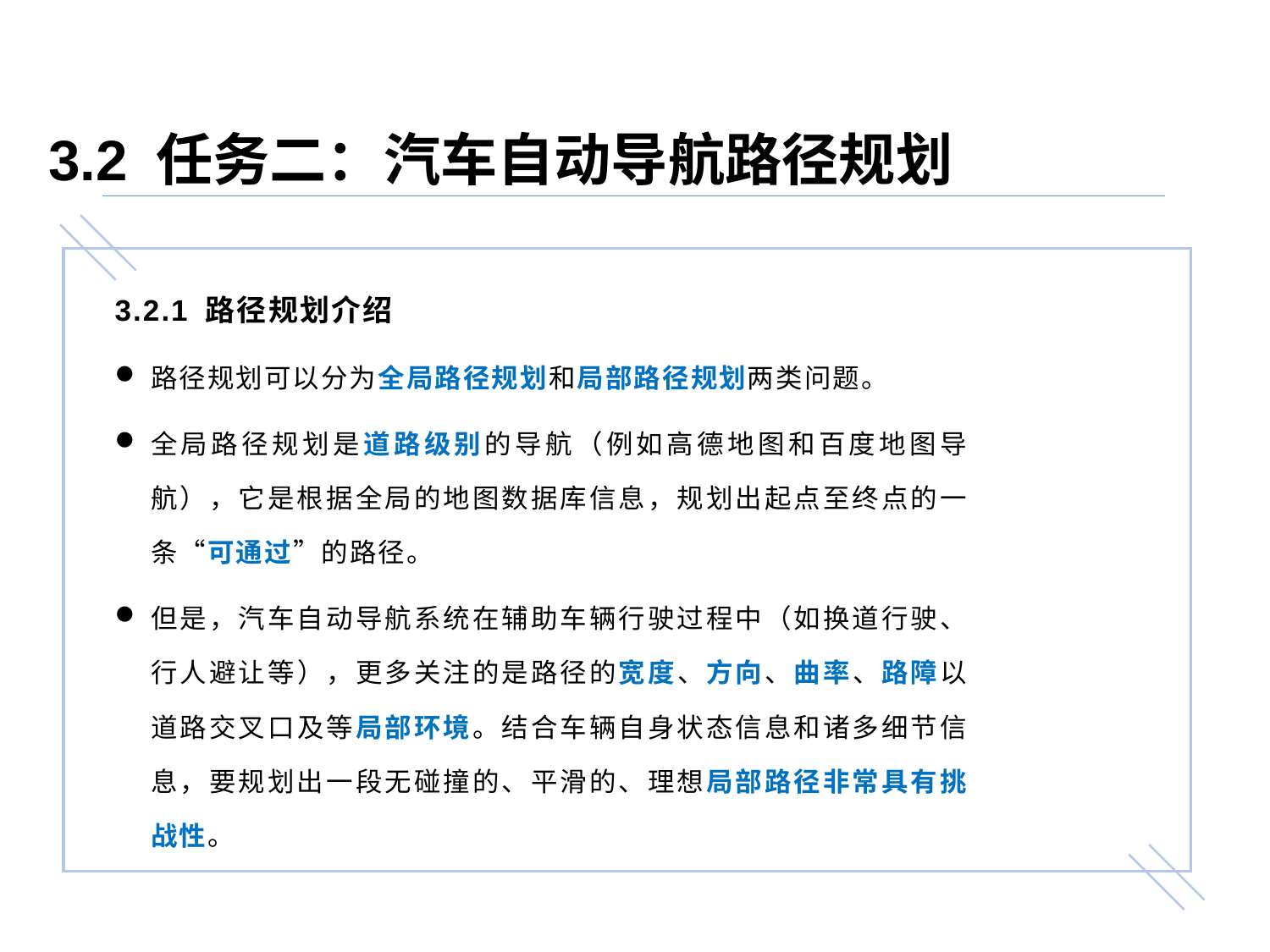

3.2 任务二：汽车自动导航路径规划

3.2.1 路径规划介绍
路径规划可以分为全局路径规划和局部路径规划两类问题。
全局路径规划是道路级别的导航（例如高德地图和百度地图导航），它是根据全局的地图数据库信息，规划出起点至终点的一条“可通过”的路径。
但是，汽车自动导航系统在辅助车辆行驶过程中（如换道行驶、行人避让等），更多关注的是路径的宽度、方向、曲率、路障以道路交叉口及等局部环境。结合车辆自身状态信息和诸多细节信息，要规划出一段无碰撞的、平滑的、理想局部路径非常具有挑战性。